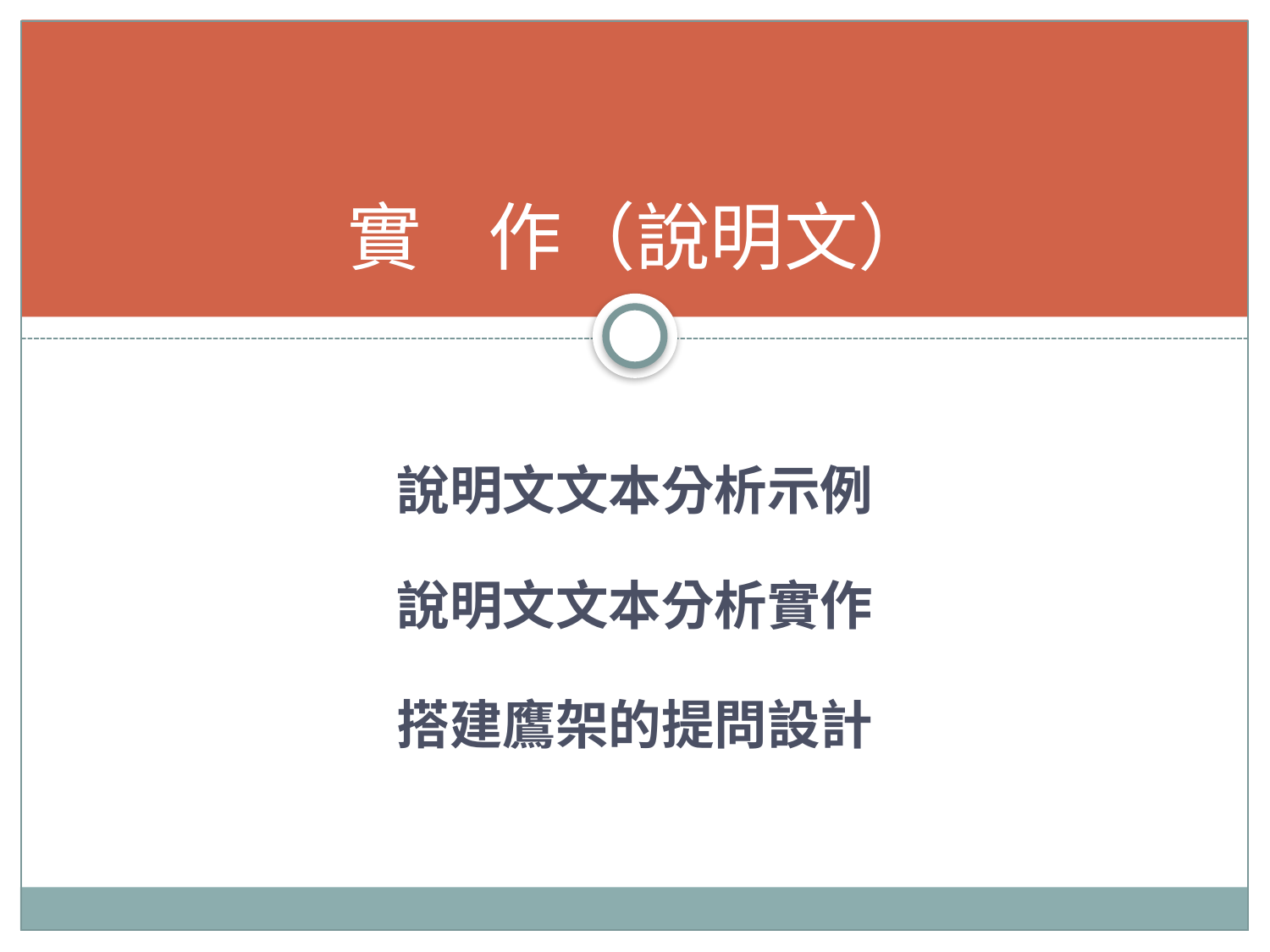

# 實    作（說明文）
說明文文本分析示例
說明文文本分析實作

搭建鷹架的提問設計